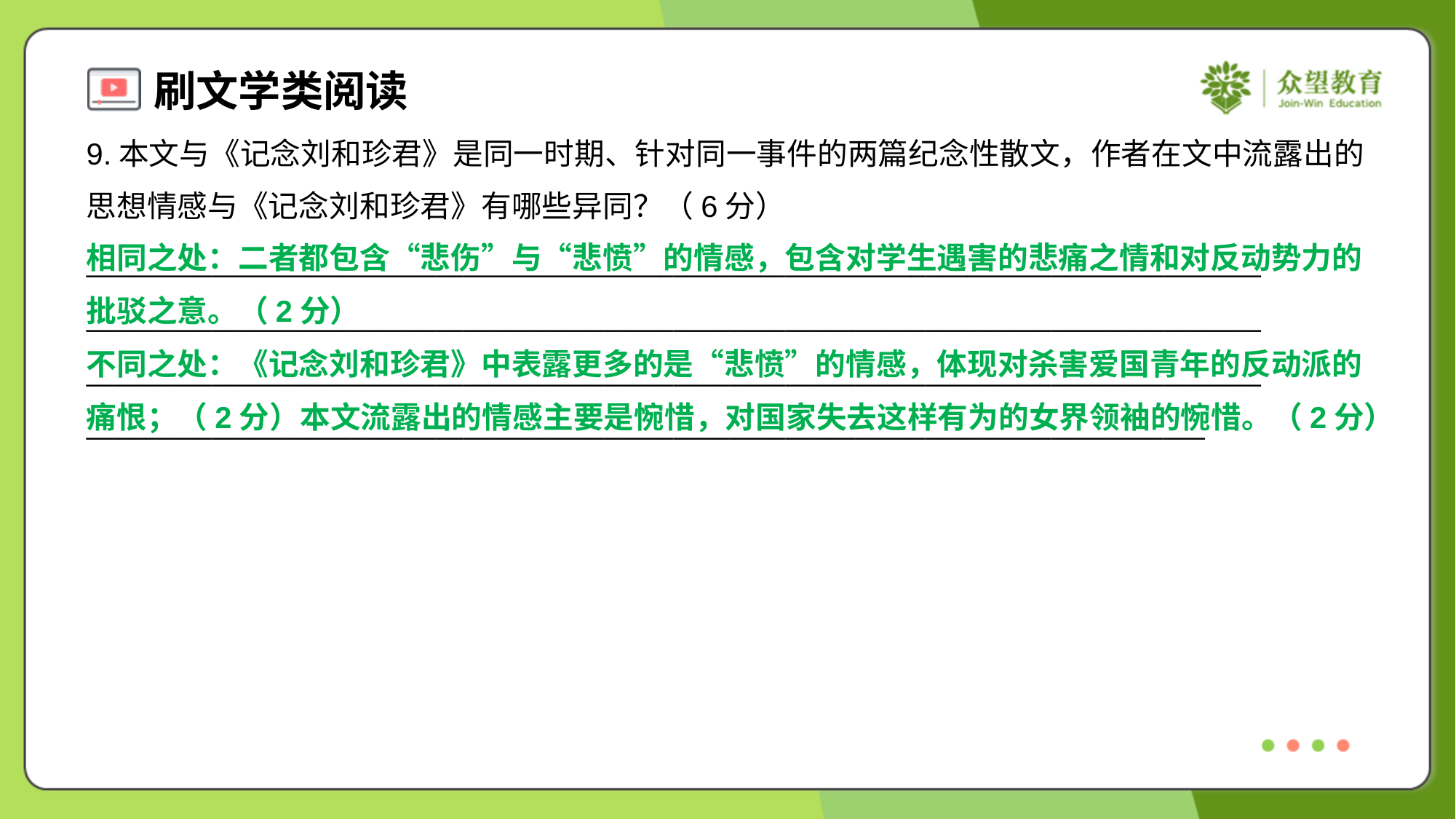

9.本文与《记念刘和珍君》是同一时期、针对同一事件的两篇纪念性散文，作者在文中流露出的
思想情感与《记念刘和珍君》有哪些异同？（6分）
相同之处：二者都包含“悲伤”与“悲愤”的情感，包含对学生遇害的悲痛之情和对反动势力的
批驳之意。（2分）
不同之处：《记念刘和珍君》中表露更多的是“悲愤”的情感，体现对杀害爱国青年的反动派的
痛恨；（2分）本文流露出的情感主要是惋惜，对国家失去这样有为的女界领袖的惋惜。（2分）
____________________________________________________________________________________
____________________________________________________________________________________
____________________________________________________________________________________
________________________________________________________________________________